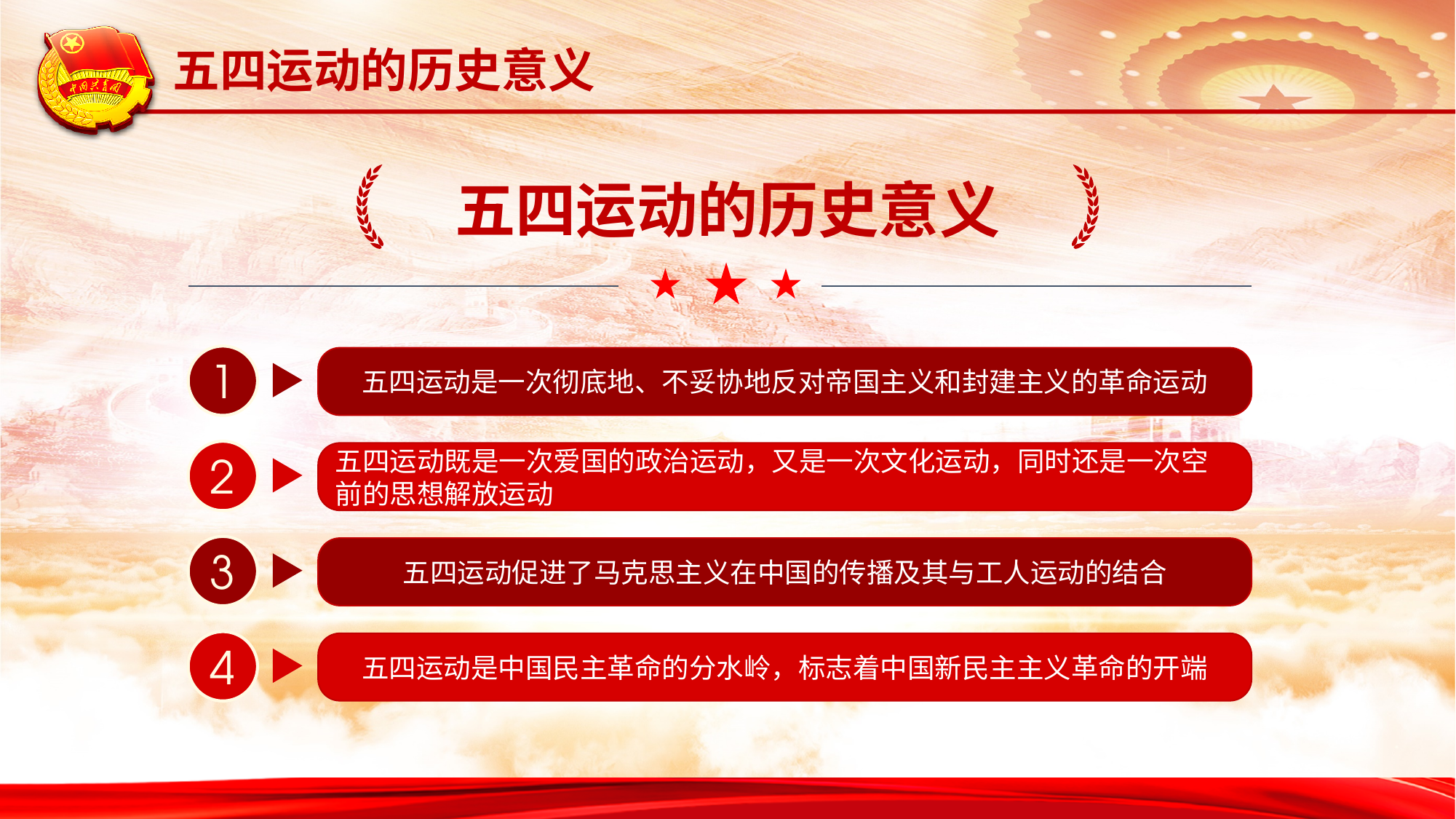

五四运动的历史意义

五四运动的历史意义

1
五四运动是一次彻底地、不妥协地反对帝国主义和封建主义的革命运动

2
五四运动既是一次爱国的政治运动，又是一次文化运动，同时还是一次空前的思想解放运动

3
五四运动促进了马克思主义在中国的传播及其与工人运动的结合

4
五四运动是中国民主革命的分水岭，标志着中国新民主主义革命的开端